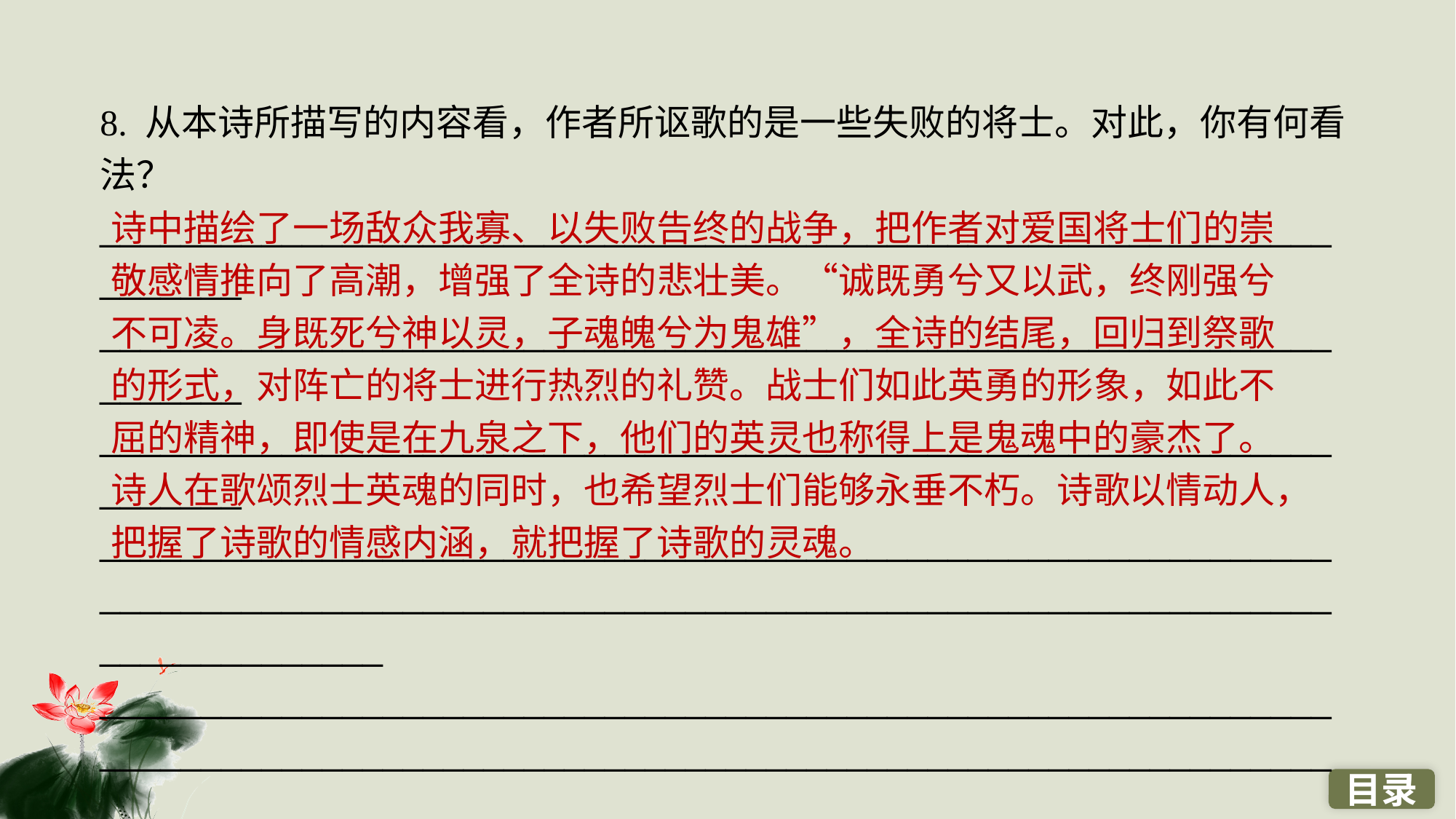

8. 从本诗所描写的内容看，作者所讴歌的是一些失败的将士。对此，你有何看法？
____________________________________________________________________
____________________________________________________________________
____________________________________________________________________
________________________________________________________________________________________________________________________________________
________________________________________________________________________________________________________________________________________
诗中描绘了一场敌众我寡、以失败告终的战争，把作者对爱国将士们的崇敬感情推向了高潮，增强了全诗的悲壮美。“诚既勇兮又以武，终刚强兮不可凌。身既死兮神以灵，子魂魄兮为鬼雄”，全诗的结尾，回归到祭歌的形式，对阵亡的将士进行热烈的礼赞。战士们如此英勇的形象，如此不屈的精神，即使是在九泉之下，他们的英灵也称得上是鬼魂中的豪杰了。诗人在歌颂烈士英魂的同时，也希望烈士们能够永垂不朽。诗歌以情动人，把握了诗歌的情感内涵，就把握了诗歌的灵魂。